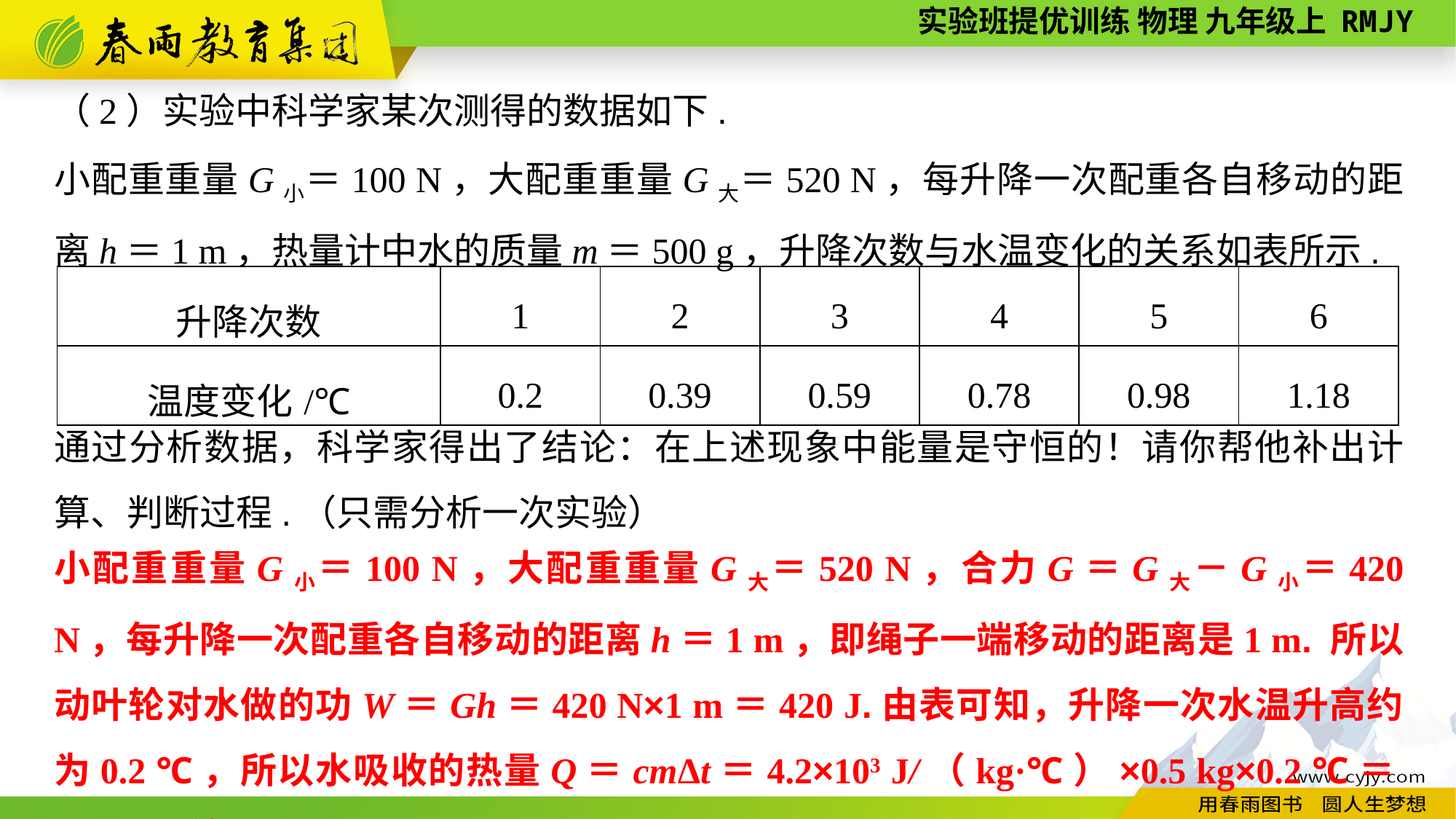

（2）实验中科学家某次测得的数据如下.
小配重重量G小＝100 N，大配重重量G大＝520 N，每升降一次配重各自移动的距离h＝1 m，热量计中水的质量m＝500 g，升降次数与水温变化的关系如表所示.

通过分析数据，科学家得出了结论：在上述现象中能量是守恒的！请你帮他补出计算、判断过程.（只需分析一次实验）
| 升降次数 | 1 | 2 | 3 | 4 | 5 | 6 |
| --- | --- | --- | --- | --- | --- | --- |
| 温度变化/℃ | 0.2 | 0.39 | 0.59 | 0.78 | 0.98 | 1.18 |
小配重重量G小＝100 N，大配重重量G大＝520 N，合力G＝G大－G小＝420 N，每升降一次配重各自移动的距离h＝1 m，即绳子一端移动的距离是1 m. 所以动叶轮对水做的功W＝Gh＝420 N×1 m＝420 J.由表可知，升降一次水温升高约为0.2 ℃，所以水吸收的热量Q＝cmΔt＝4.2×103 J/（kg·℃）×0.5 kg×0.2 ℃＝420 J，所以W＝Q.